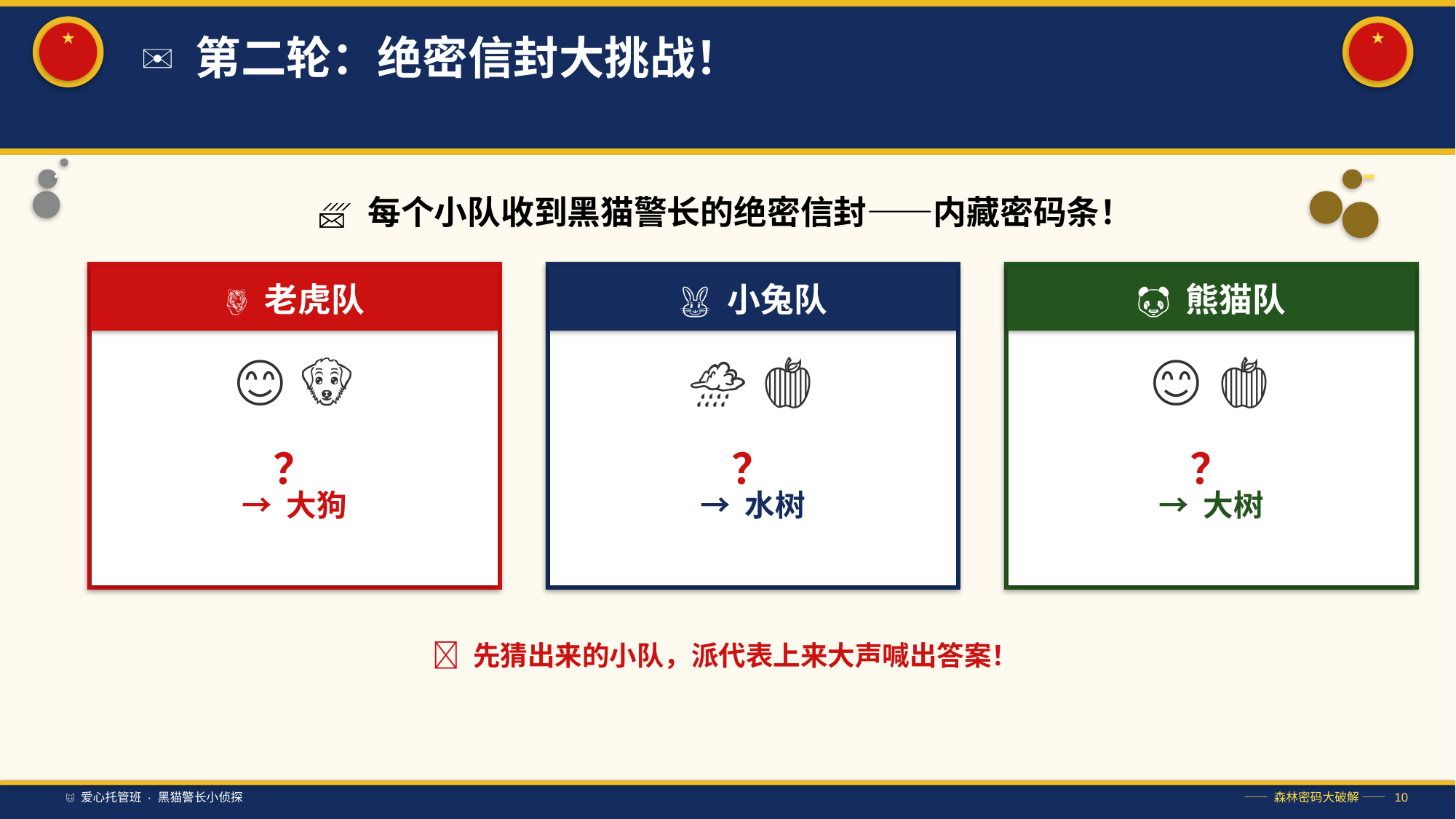

★
★

✉️ 第二轮：绝密信封大挑战！

📨 每个小队收到黑猫警长的绝密信封——内藏密码条！

🐯 老虎队
🐰 小兔队
🐼 熊猫队
😊 🐶
🌧️ 🍎
😊 🍎
？
？
？
→ 大狗
→ 水树
→ 大树
🦸 先猜出来的小队，派代表上来大声喊出答案！

🐱 爱心托管班 · 黑猫警长小侦探
—— 森林密码大破解 ——  10